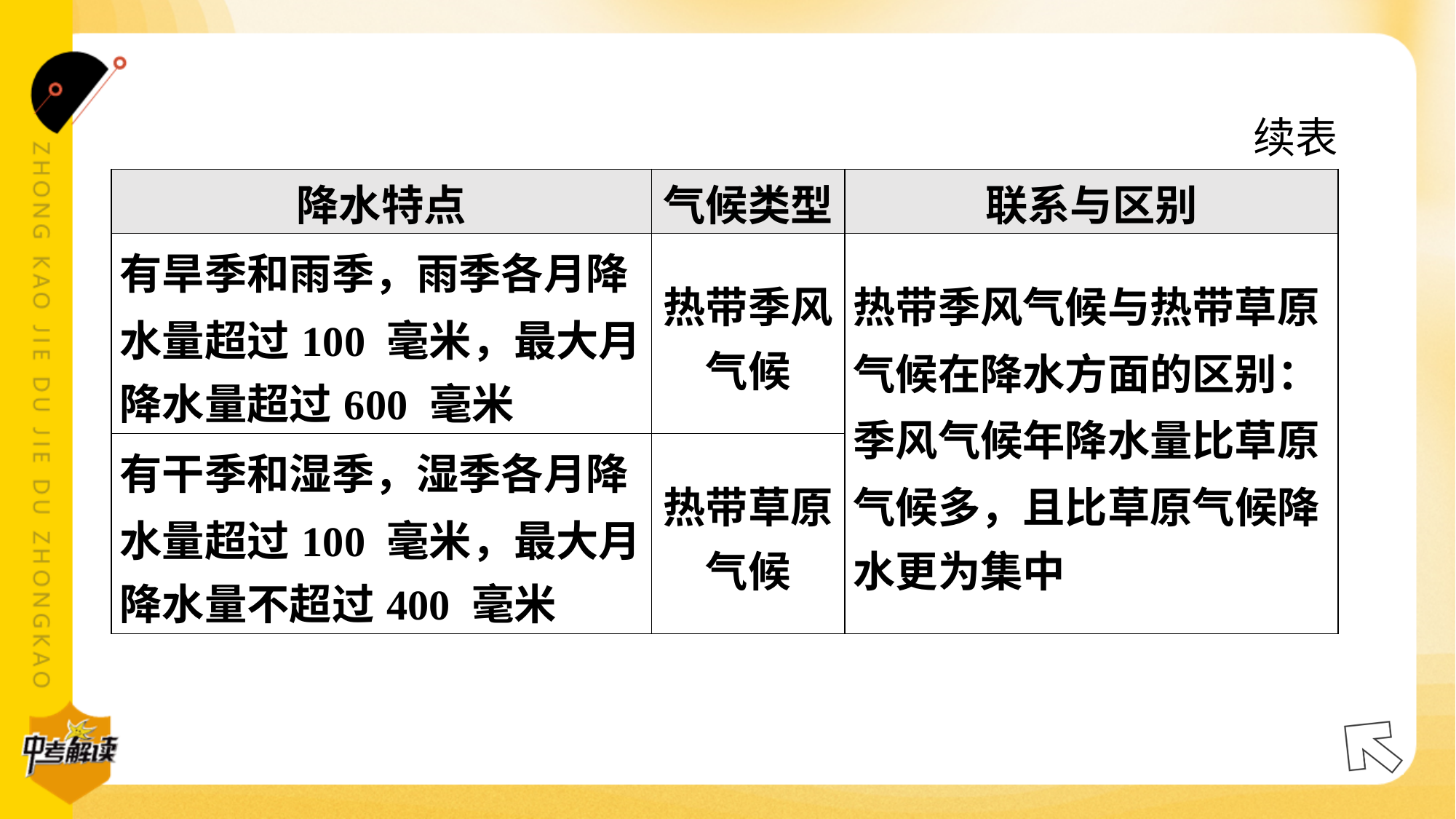

续表
| 降水特点 | 气候类型 | 联系与区别 |
| --- | --- | --- |
| 有旱季和雨季，雨季各月降 水量超过100 毫米，最大月 降水量超过600 毫米 | 热带季风 气候 | 热带季风气候与热带草原 气候在降水方面的区别： 季风气候年降水量比草原 气候多，且比草原气候降 水更为集中 |
| 有干季和湿季，湿季各月降 水量超过100 毫米，最大月 降水量不超过400 毫米 | 热带草原 气候 |  |